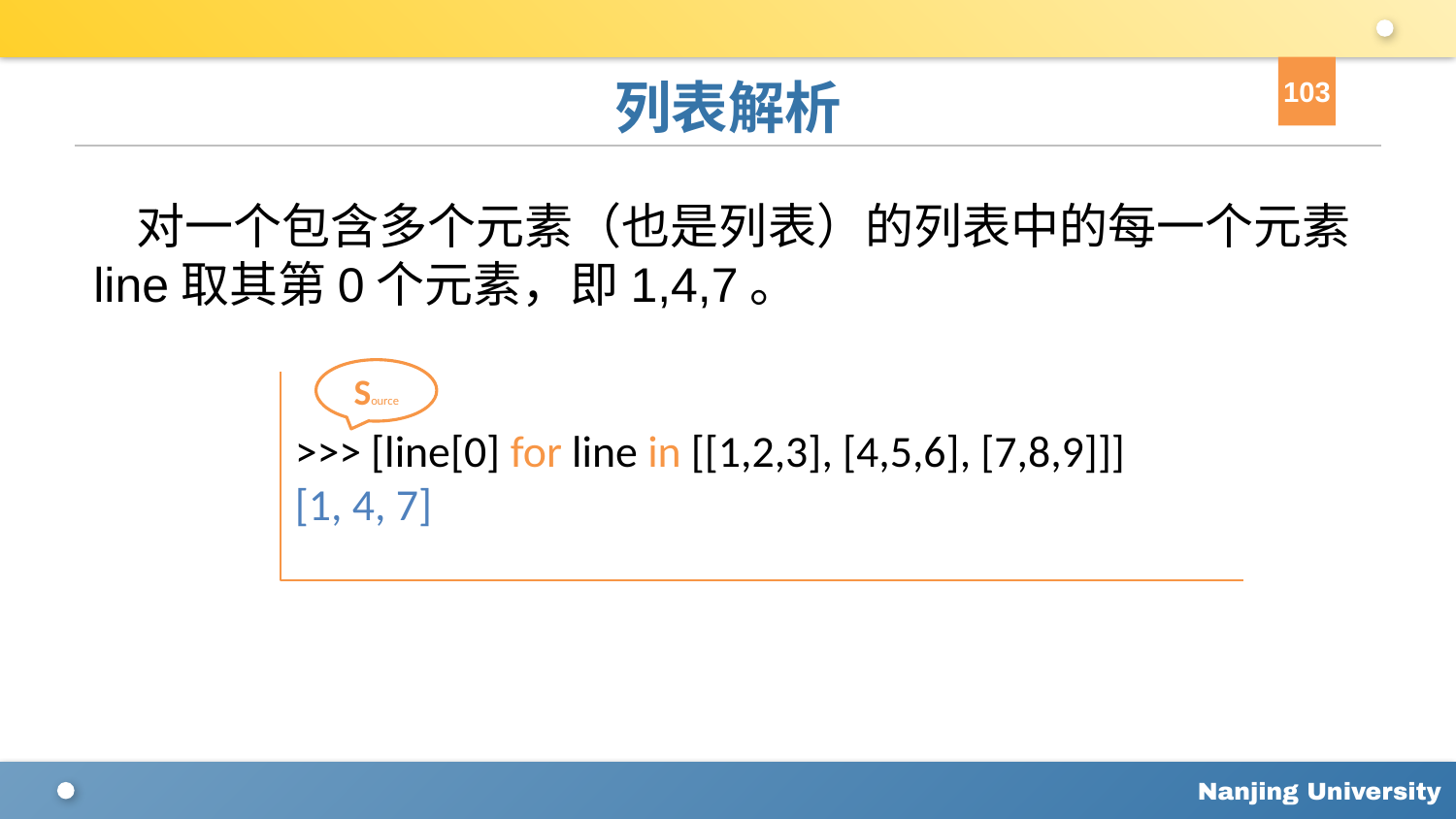

103
# 列表解析
对一个包含多个元素（也是列表）的列表中的每一个元素line取其第0个元素，即1,4,7。
Source
>>> [line[0] for line in [[1,2,3], [4,5,6], [7,8,9]]]
[1, 4, 7]